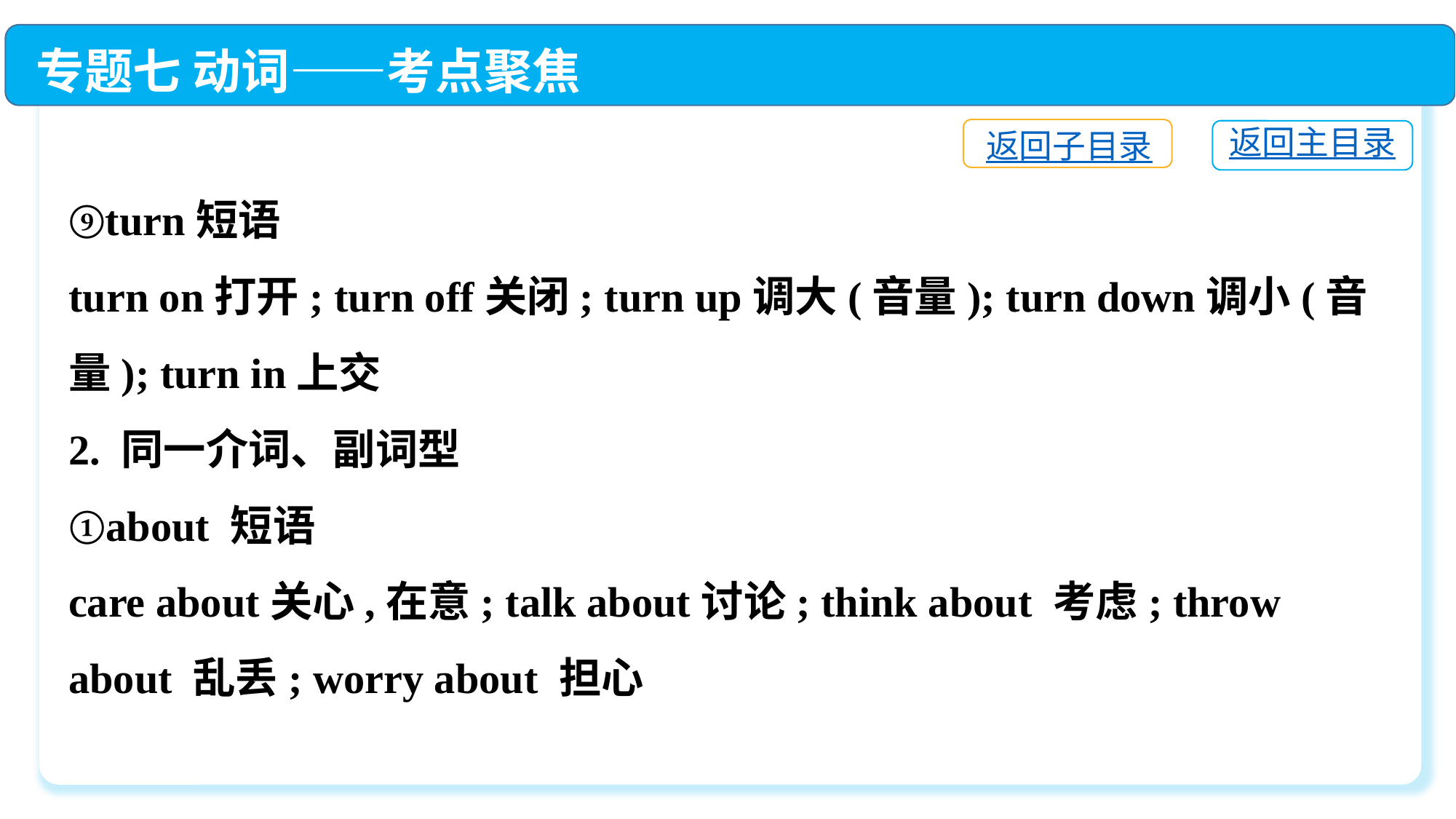

专题七 动词——考点聚焦

返回子目录
返回主目录
⑨turn短语
turn on打开; turn off关闭; turn up调大(音量); turn down调小(音量); turn in上交
2. 同一介词、副词型
①about 短语
care about关心,在意; talk about讨论; think about 考虑; throw about 乱丢; worry about 担心